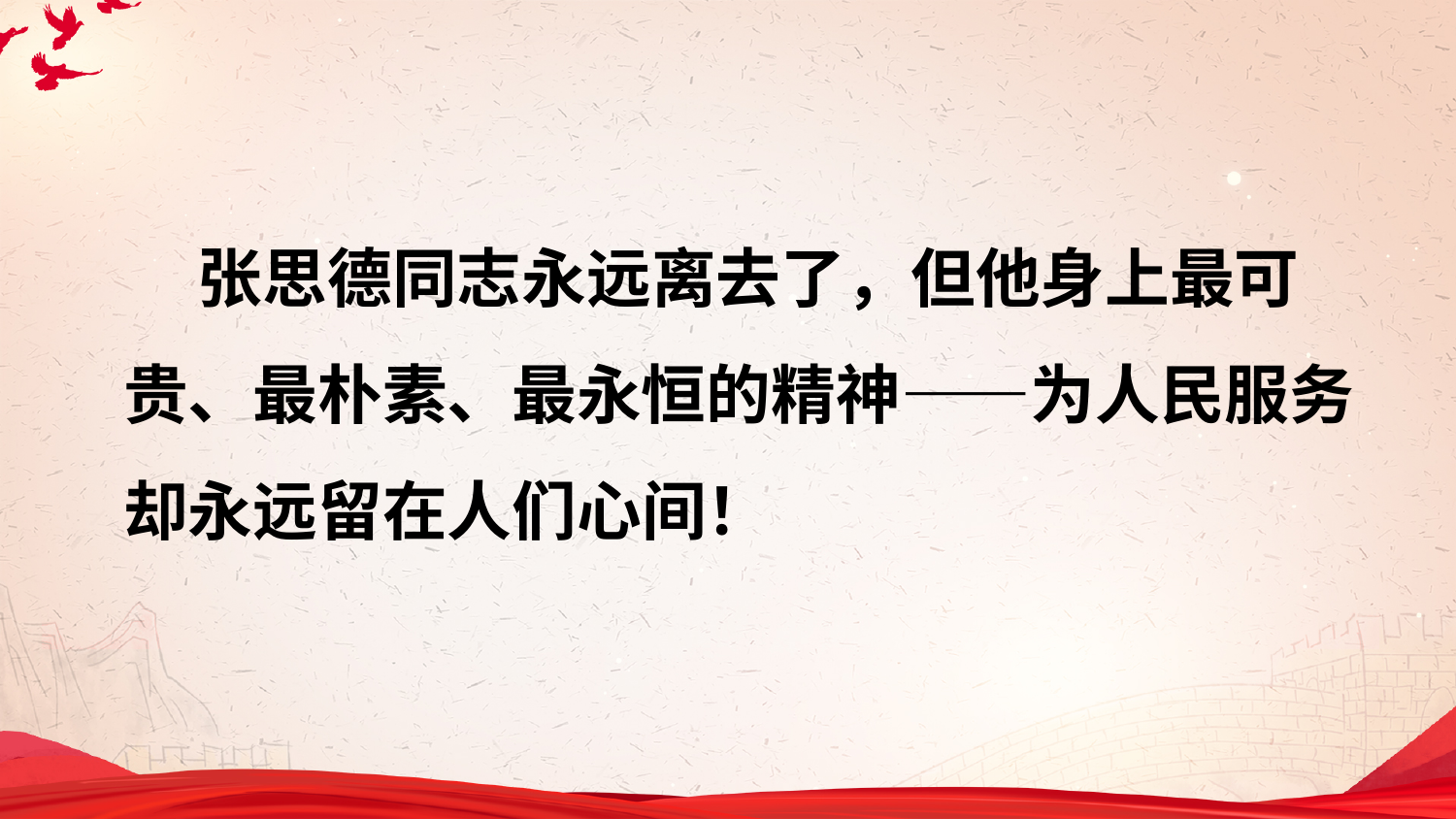

张思德同志永远离去了，但他身上最可贵、最朴素、最永恒的精神——为人民服务却永远留在人们心间！